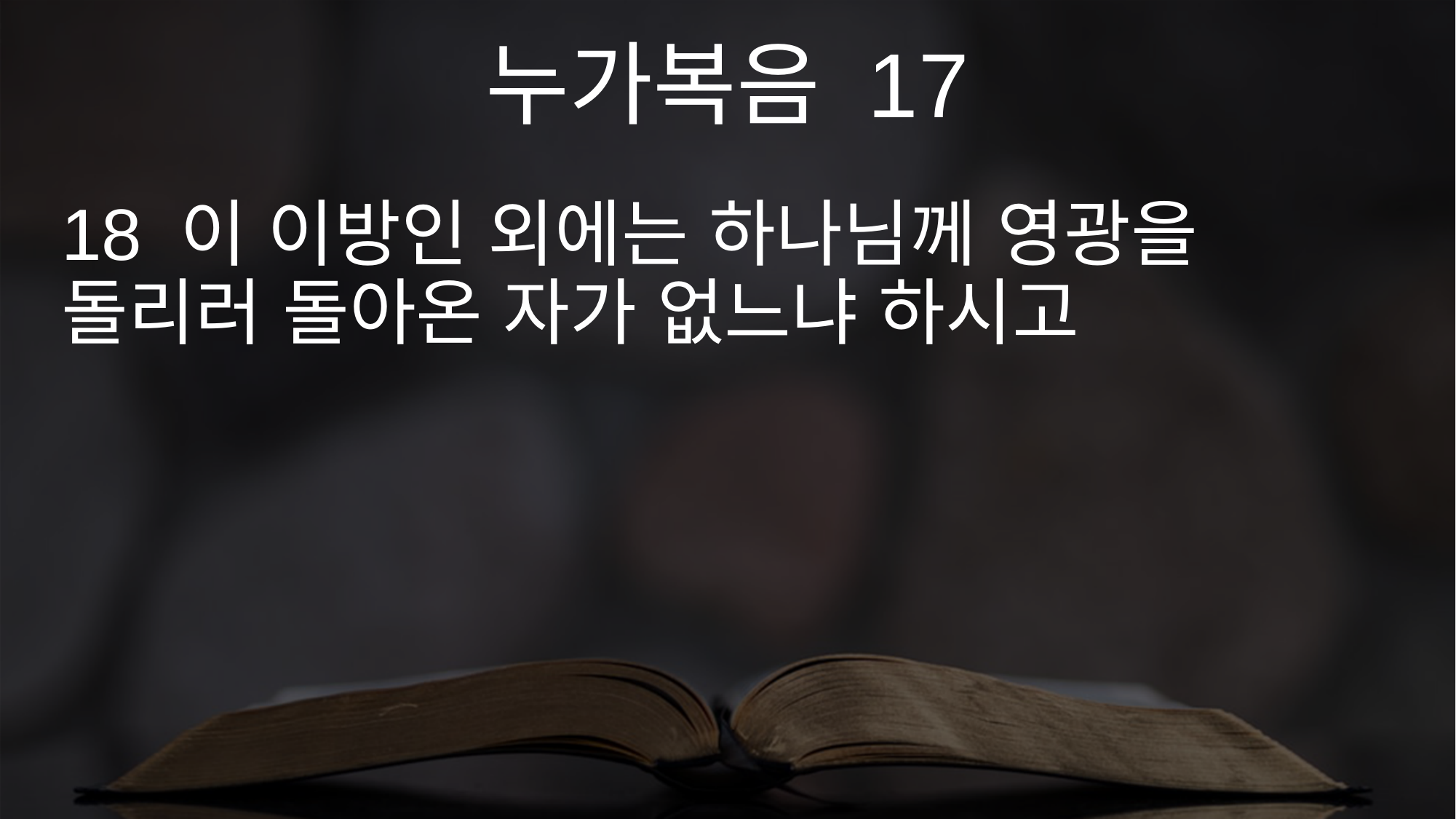

누가복음 17
18 이 이방인 외에는 하나님께 영광을 돌리러 돌아온 자가 없느냐 하시고